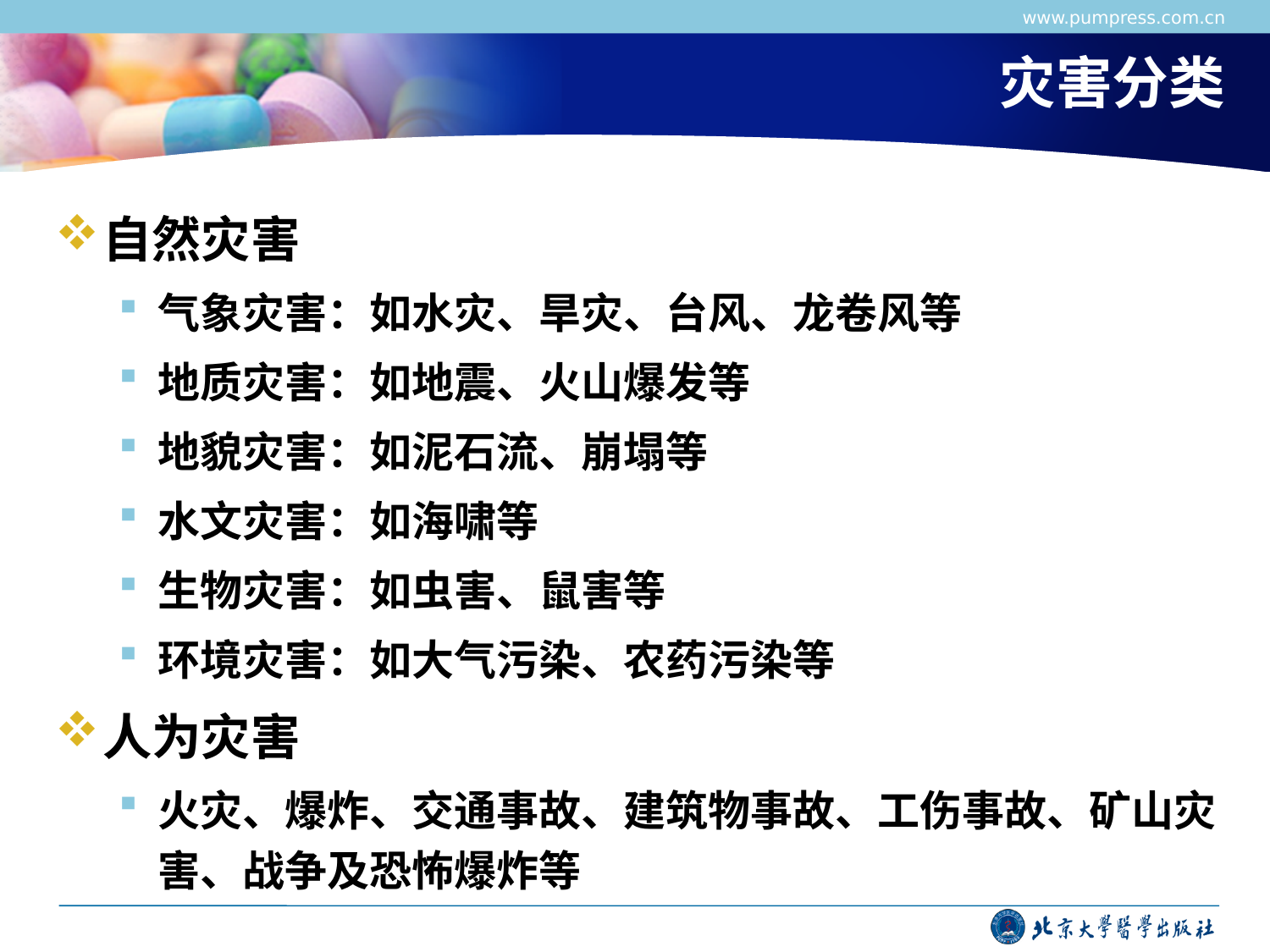

www.pumpress.com.cn
# 灾害分类
自然灾害
气象灾害：如水灾、旱灾、台风、龙卷风等
地质灾害：如地震、火山爆发等
地貌灾害：如泥石流、崩塌等
水文灾害：如海啸等
生物灾害：如虫害、鼠害等
环境灾害：如大气污染、农药污染等
人为灾害
火灾、爆炸、交通事故、建筑物事故、工伤事故、矿山灾害、战争及恐怖爆炸等